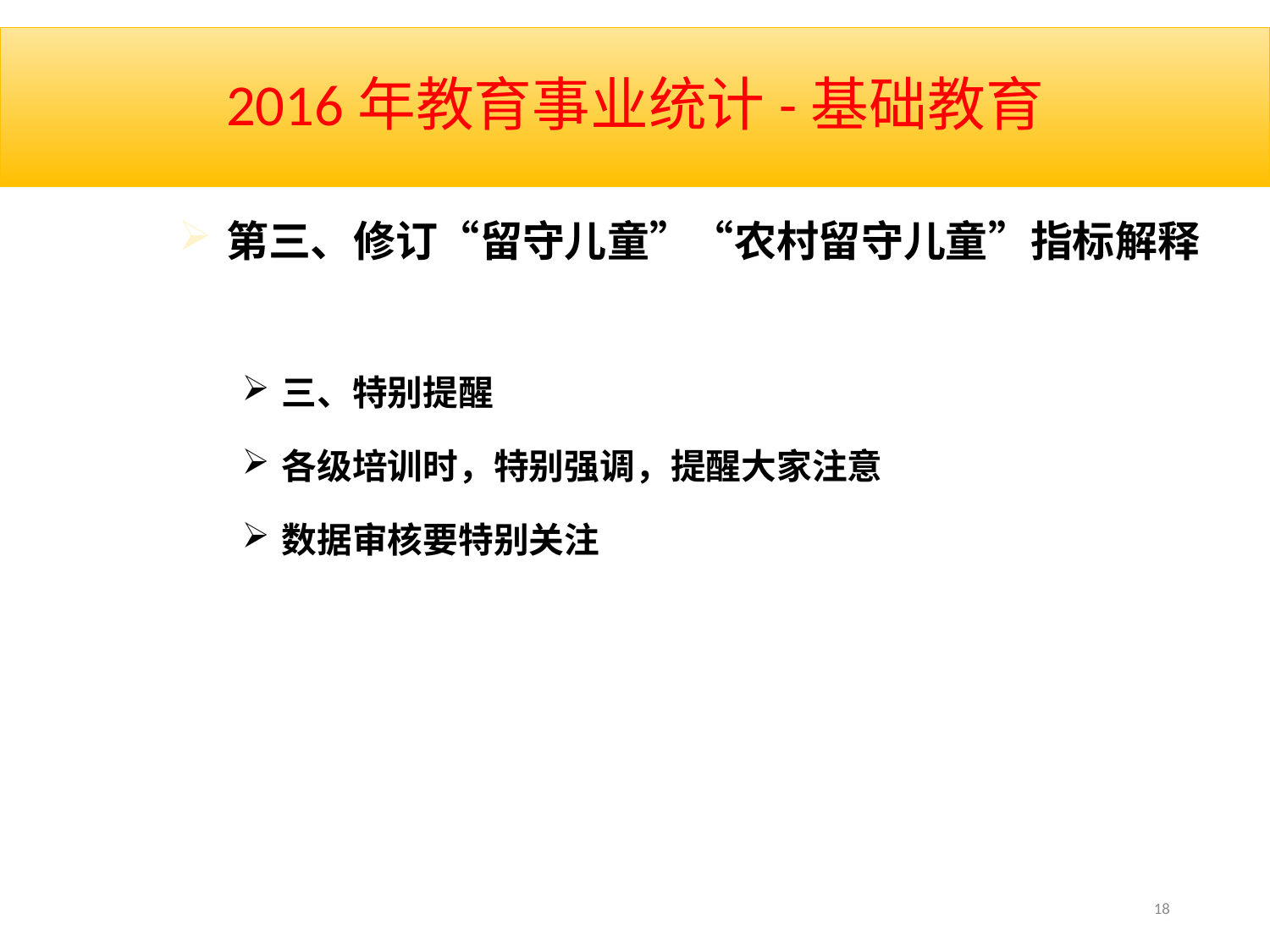

# 2016年教育事业统计-基础教育
第三、修订“留守儿童”“农村留守儿童”指标解释

三、特别提醒

各级培训时，特别强调，提醒大家注意

数据审核要特别关注

18